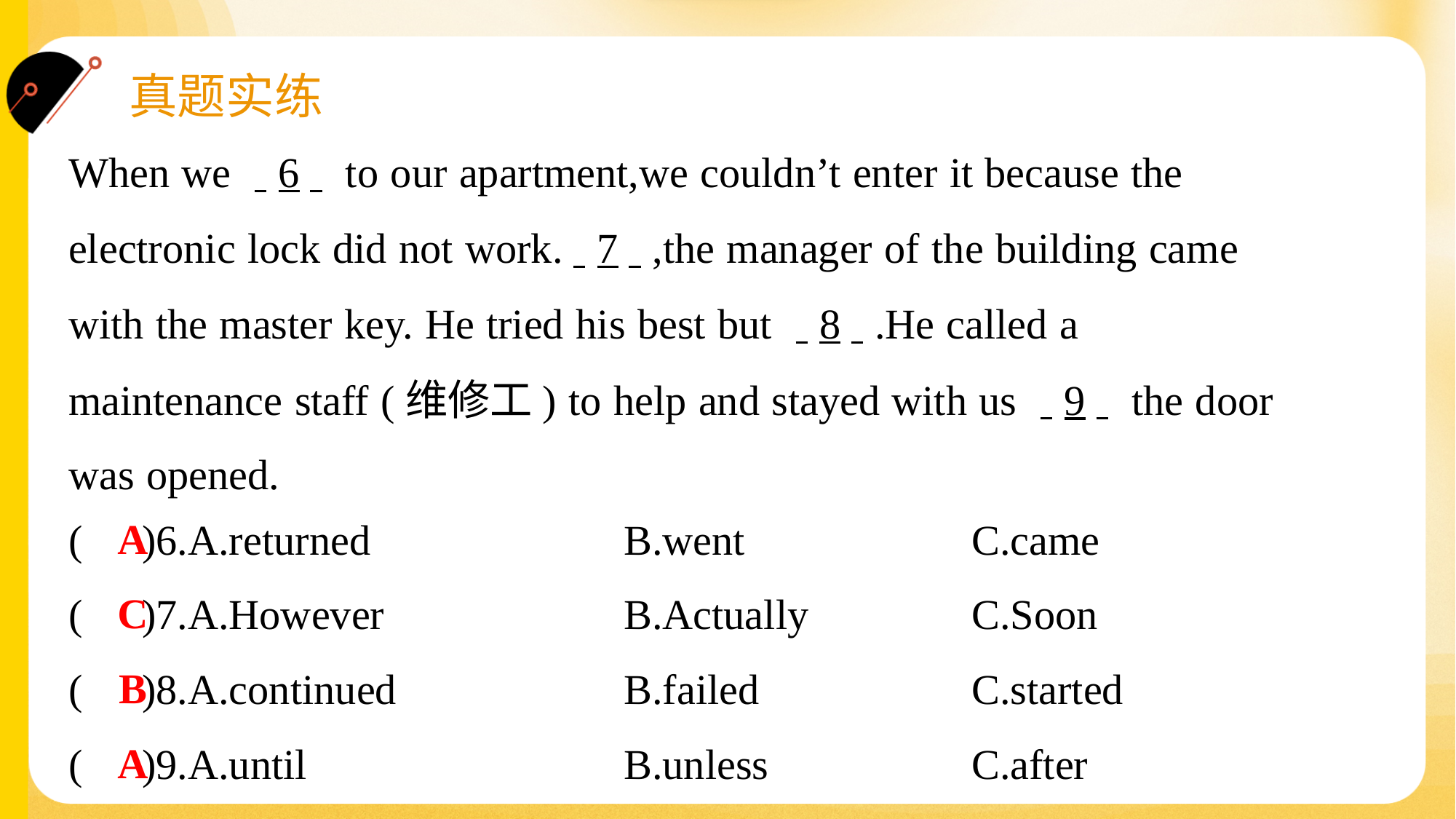

When we . .6. . to our apartment,we couldn’t enter it because the
electronic lock did not work.. .7. .,the manager of the building came
with the master key. He tried his best but . .8. ..He called a
maintenance staff (维修工) to help and stayed with us . .9. . the door
was opened.#4
A
(     )6.A.returned	B.went	C.came
C
(     )7.A.However	B.Actually	C.Soon
B
(     )8.A.continued	B.failed	C.started
A
(     )9.A.until	B.unless	C.after